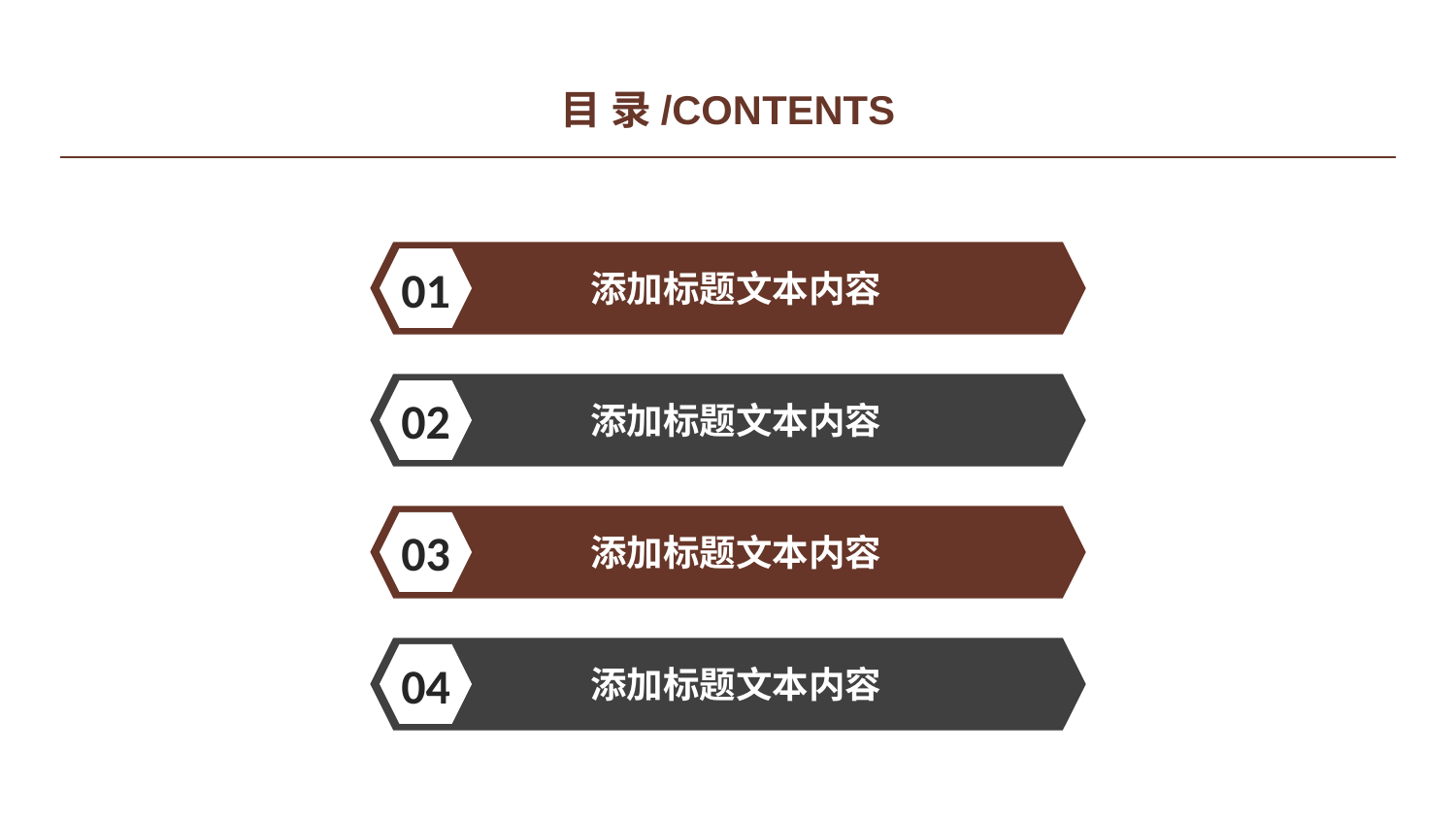

目 录/CONTENTS

01
添加标题文本内容

02
添加标题文本内容

03
添加标题文本内容

04
添加标题文本内容